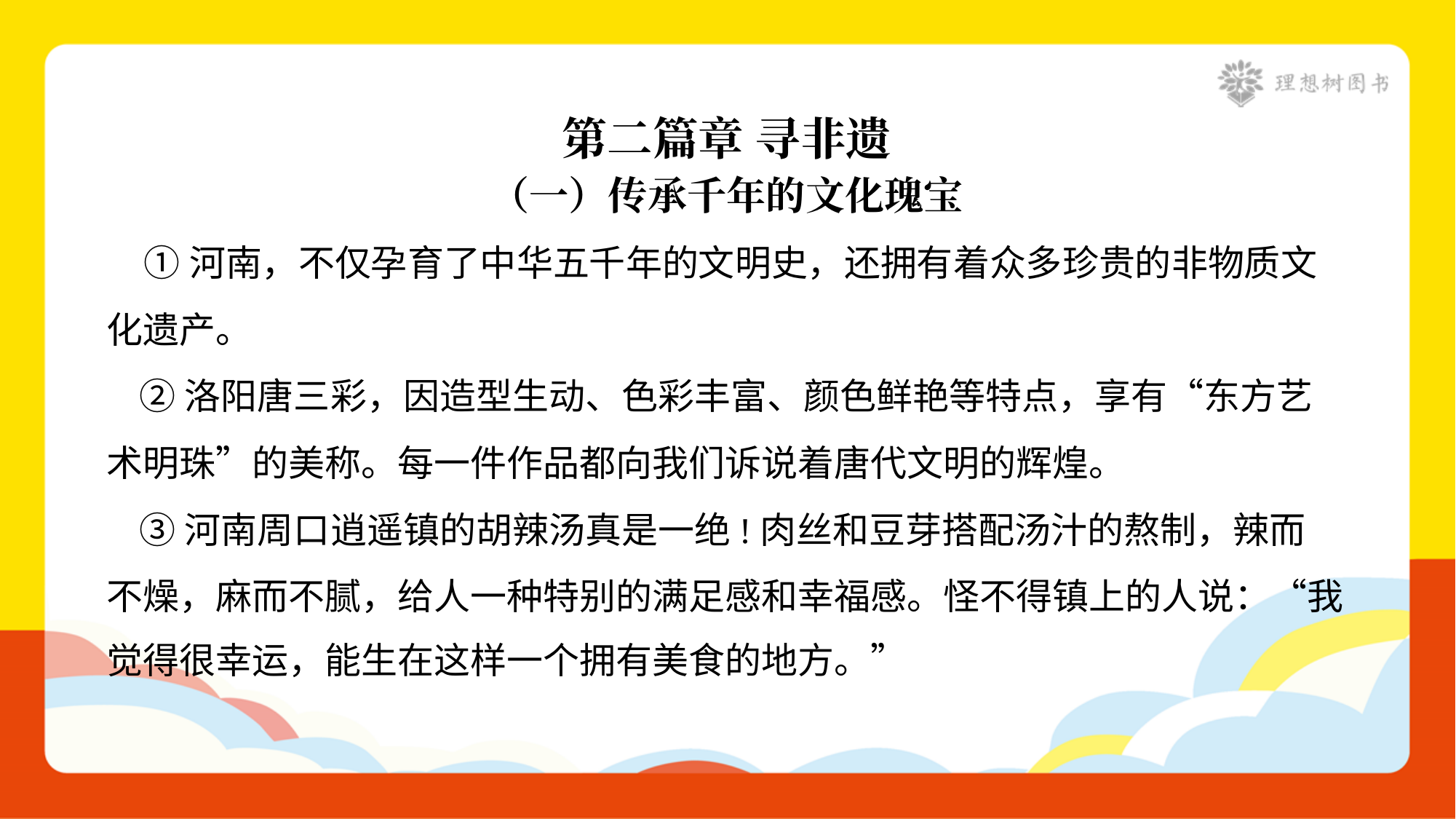

第二篇章 寻非遗
（一）传承千年的文化瑰宝
    ①河南，不仅孕育了中华五千年的文明史，还拥有着众多珍贵的非物质文
化遗产。
    ②洛阳唐三彩，因造型生动、色彩丰富、颜色鲜艳等特点，享有“东方艺
术明珠”的美称。每一件作品都向我们诉说着唐代文明的辉煌。
    ③河南周口逍遥镇的胡辣汤真是一绝!肉丝和豆芽搭配汤汁的熬制，辣而
不燥，麻而不腻，给人一种特别的满足感和幸福感。怪不得镇上的人说：“我
觉得很幸运，能生在这样一个拥有美食的地方。”